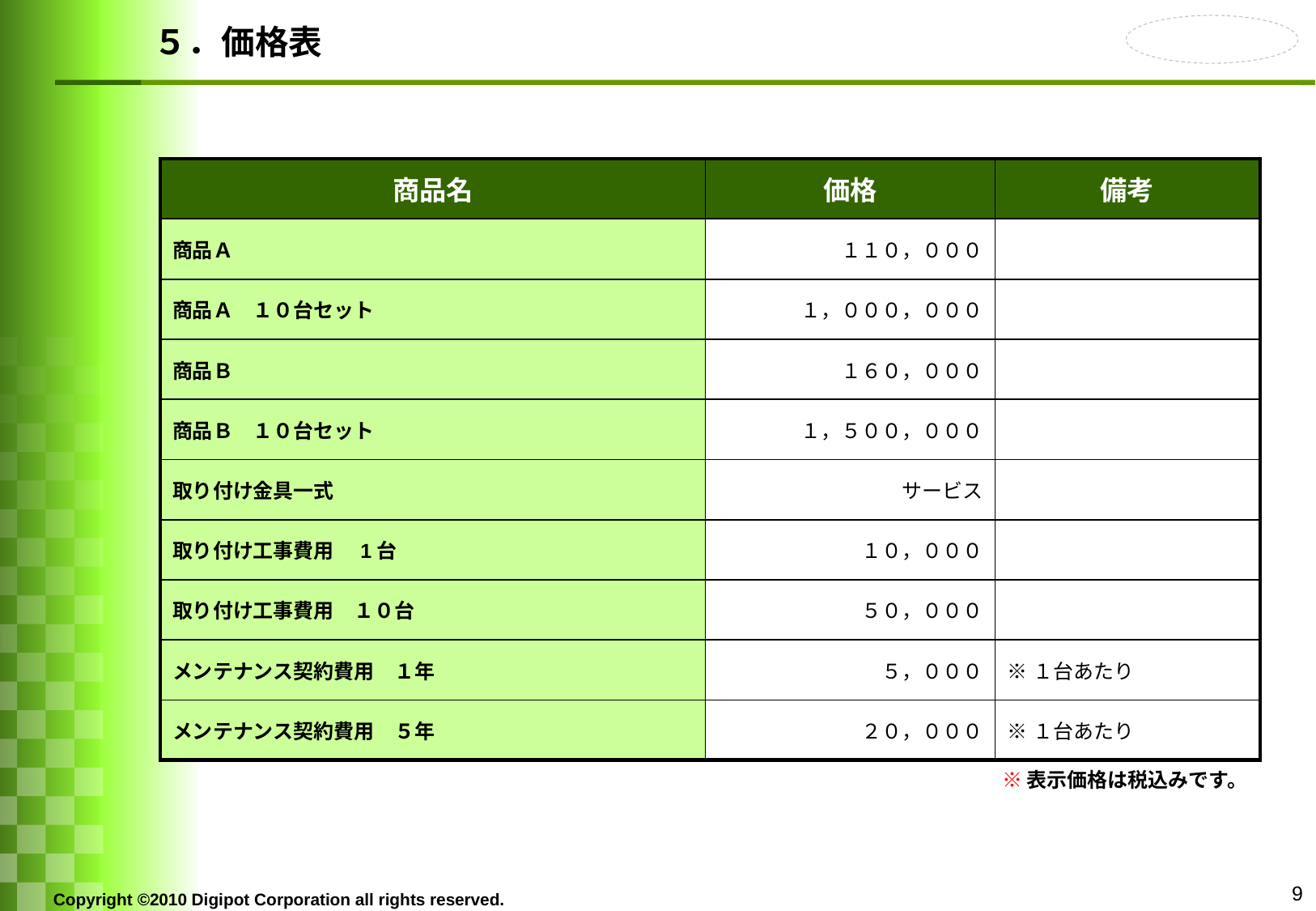

# ５．価格表
| 商品名 | 価格 | 備考 |
| --- | --- | --- |
| 商品Ａ | １１０，０００ |  |
| 商品Ａ　１０台セット | １，０００，０００ |  |
| 商品Ｂ | １６０，０００ |  |
| 商品Ｂ　１０台セット | １，５００，０００ |  |
| 取り付け金具一式 | サービス |  |
| 取り付け工事費用　1台 | １０，０００ |  |
| 取り付け工事費用　１０台 | ５０，０００ |  |
| メンテナンス契約費用　１年 | ５，０００ | ※１台あたり |
| メンテナンス契約費用　５年 | ２０，０００ | ※１台あたり |
※表示価格は税込みです。
9